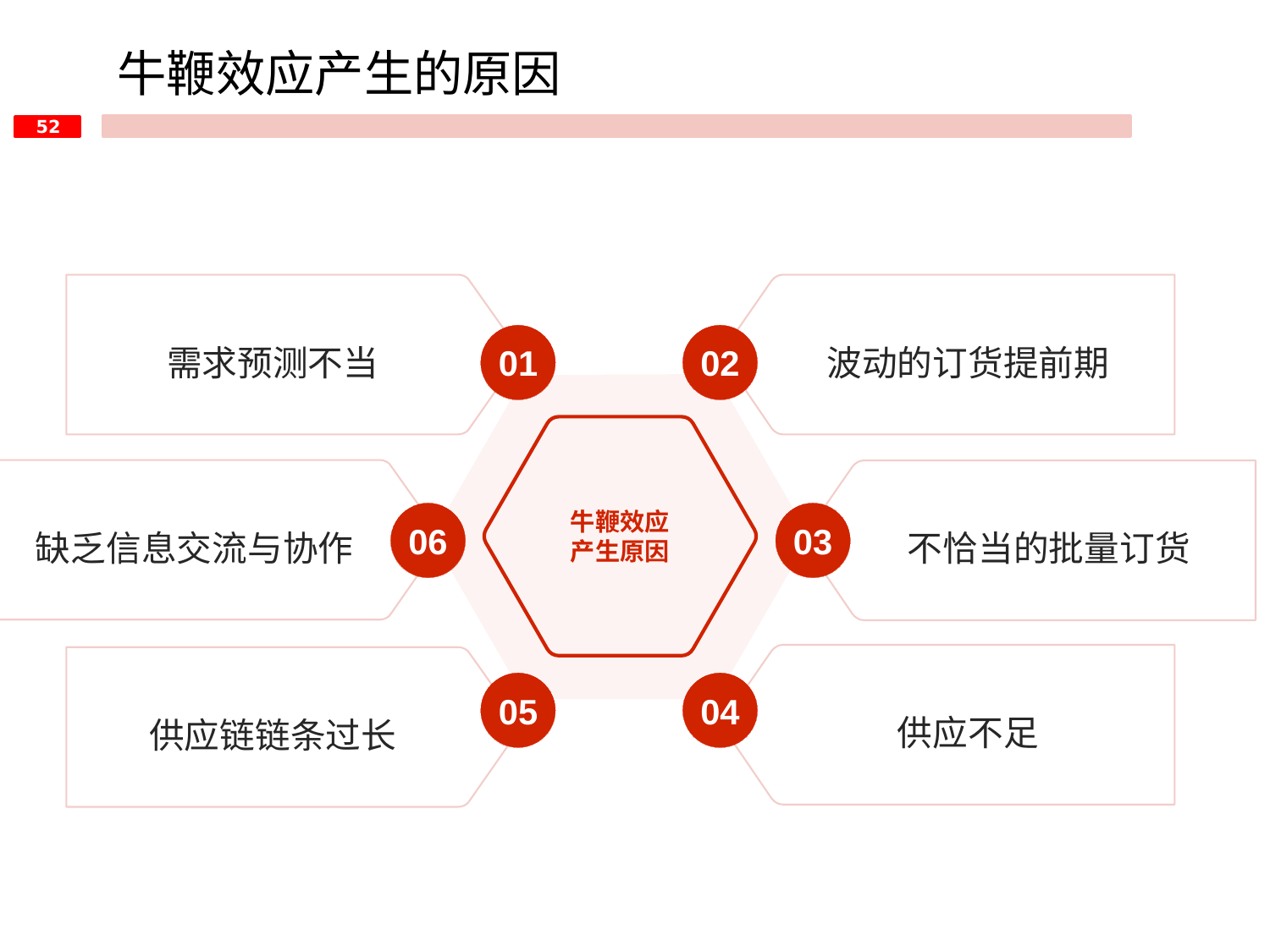

牛鞭效应产生的原因
52
需求预测不当
波动的订货提前期
01
02

牛鞭效应产生原因
缺乏信息交流与协作
不恰当的批量订货
06
03
供应不足
供应链链条过长
05
04